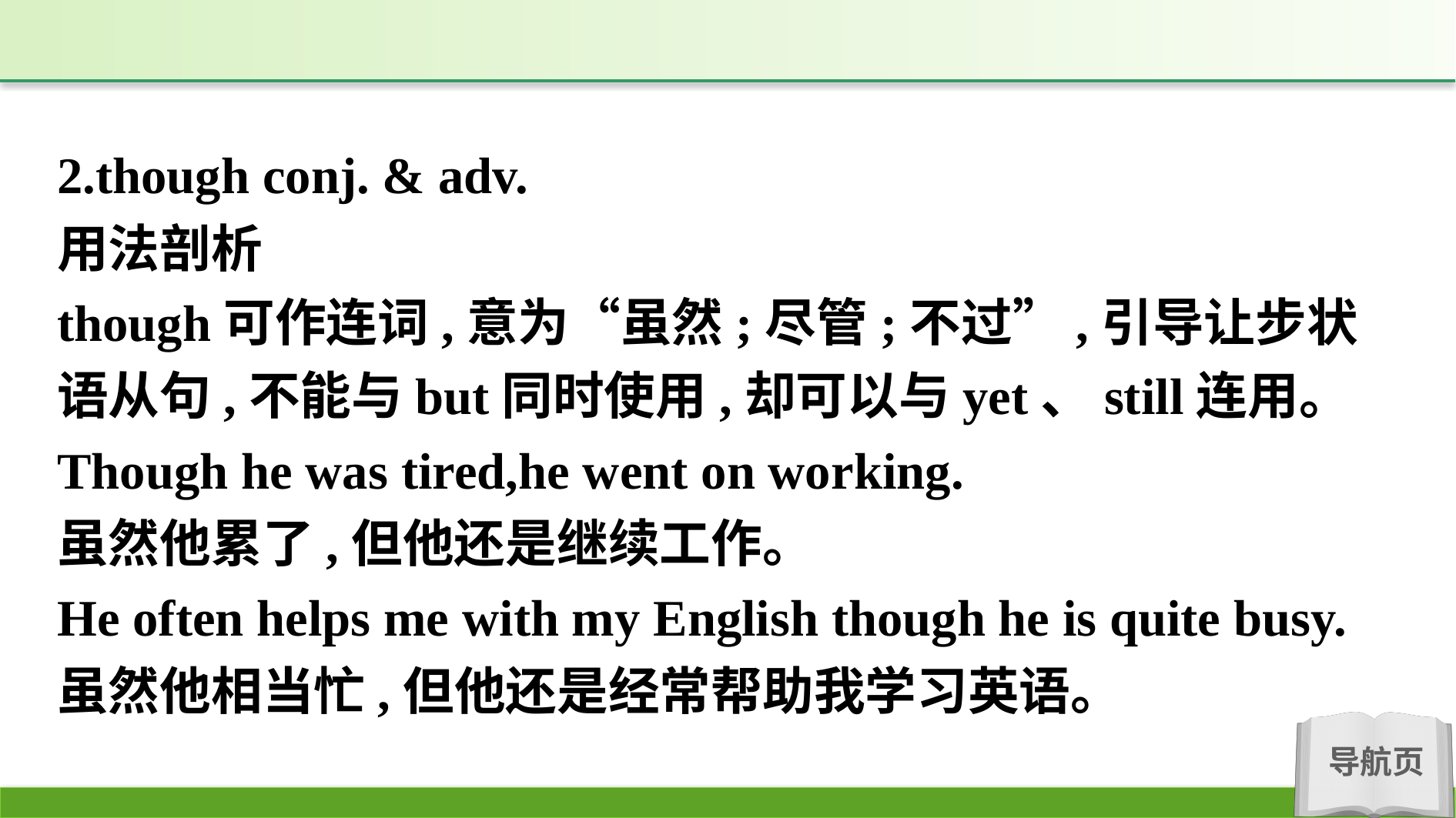

2.though conj. & adv.
用法剖析
though可作连词,意为“虽然;尽管;不过”,引导让步状语从句,不能与but同时使用,却可以与yet、still连用。
Though he was tired,he went on working.
虽然他累了,但他还是继续工作。
He often helps me with my English though he is quite busy.
虽然他相当忙,但他还是经常帮助我学习英语。